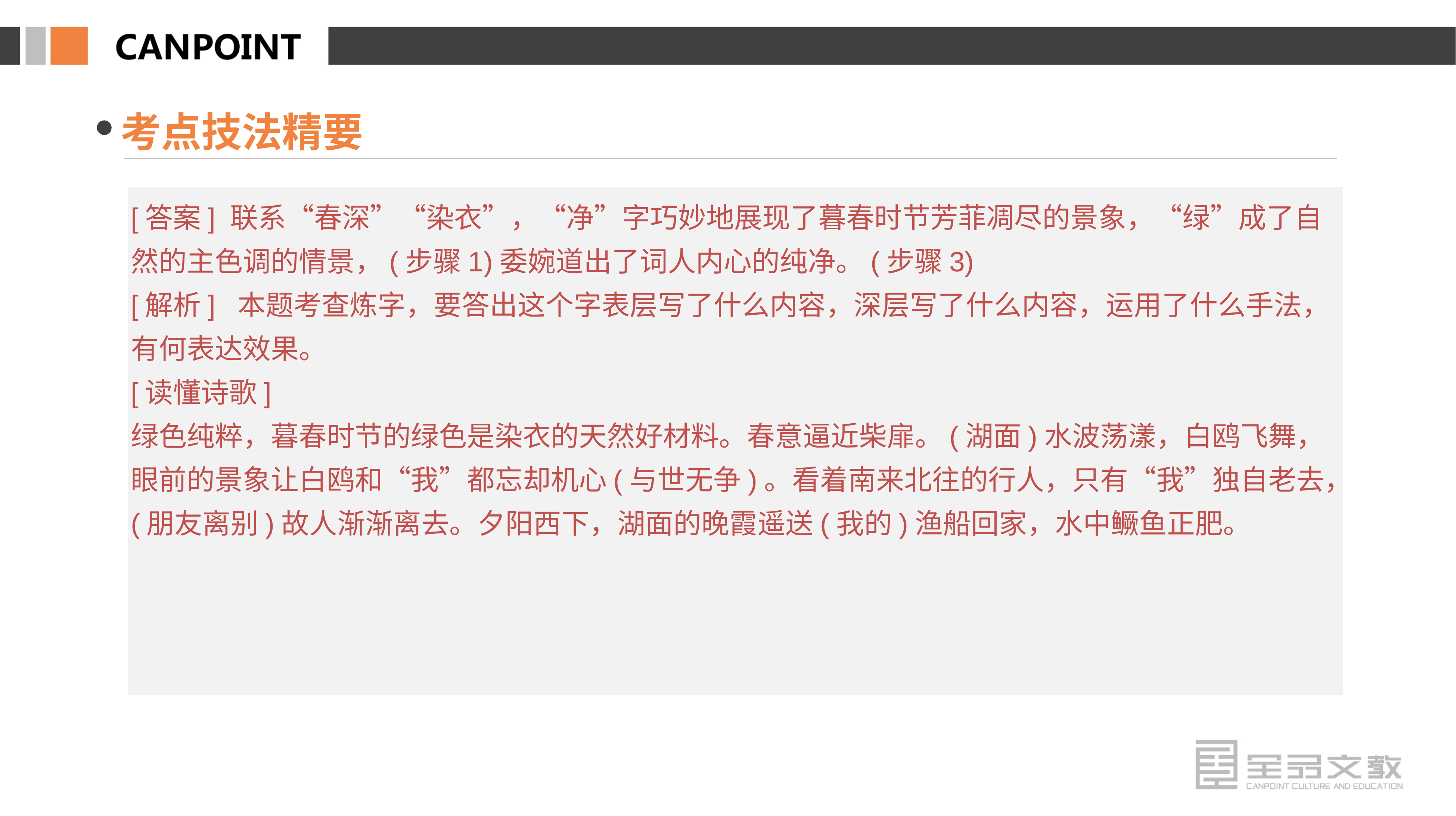

考点技法精要

[答案] 联系“春深”“染衣”，“净”字巧妙地展现了暮春时节芳菲凋尽的景象，“绿”成了自然的主色调的情景，(步骤1)委婉道出了词人内心的纯净。(步骤3)
[解析]  本题考查炼字，要答出这个字表层写了什么内容，深层写了什么内容，运用了什么手法，有何表达效果。
[读懂诗歌]
绿色纯粹，暮春时节的绿色是染衣的天然好材料。春意逼近柴扉。(湖面)水波荡漾，白鸥飞舞，眼前的景象让白鸥和“我”都忘却机心(与世无争)。看着南来北往的行人，只有“我”独自老去，(朋友离别)故人渐渐离去。夕阳西下，湖面的晚霞遥送(我的)渔船回家，水中鳜鱼正肥。